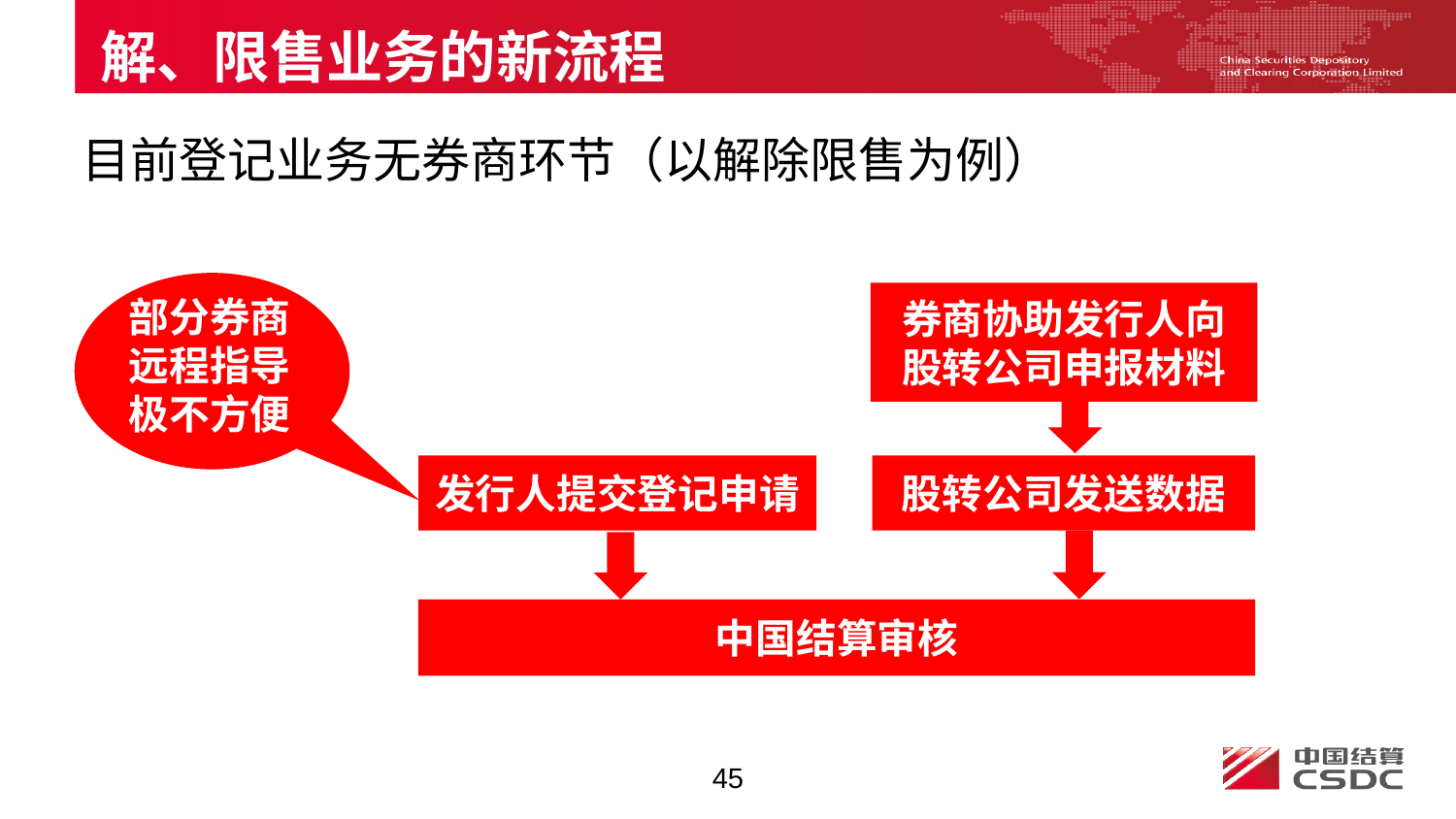

解、限售业务的新流程
目前登记业务无券商环节（以解除限售为例）

券商协助发行人向股转公司申报材料
部分券商
远程指导
极不方便

发行人提交登记申请
股转公司发送数据

中国结算审核
45